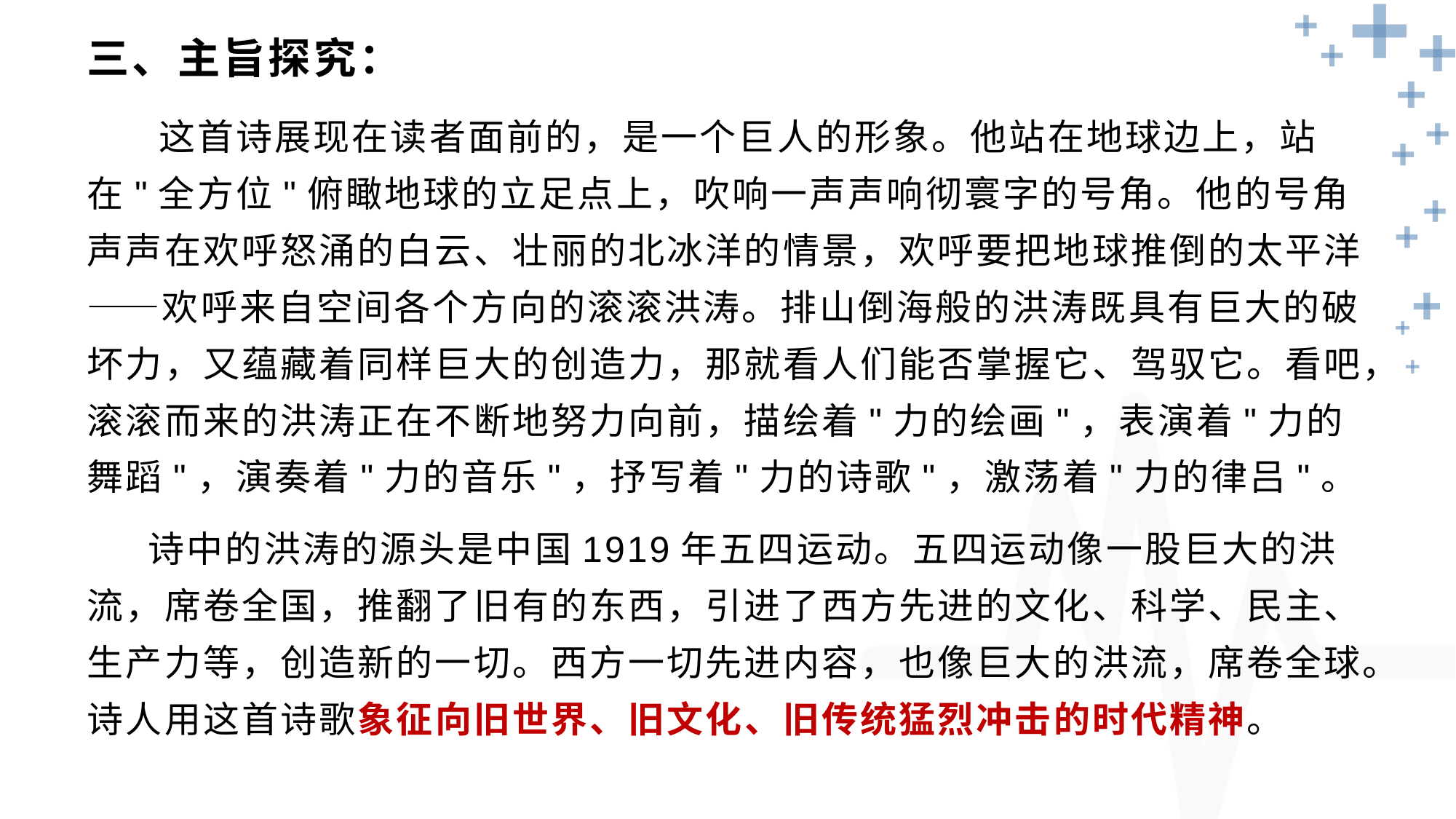

# 三、主旨探究：
      这首诗展现在读者面前的，是一个巨人的形象。他站在地球边上，站在"全方位"俯瞰地球的立足点上，吹响一声声响彻寰字的号角。他的号角声声在欢呼怒涌的白云、壮丽的北冰洋的情景，欢呼要把地球推倒的太平洋——欢呼来自空间各个方向的滚滚洪涛。排山倒海般的洪涛既具有巨大的破坏力，又蕴藏着同样巨大的创造力，那就看人们能否掌握它、驾驭它。看吧，滚滚而来的洪涛正在不断地努力向前，描绘着"力的绘画"，表演着"力的舞蹈"，演奏着"力的音乐"，抒写着"力的诗歌"，激荡着"力的律吕"。
     诗中的洪涛的源头是中国1919年五四运动。五四运动像一股巨大的洪流，席卷全国，推翻了旧有的东西，引进了西方先进的文化、科学、民主、生产力等，创造新的一切。西方一切先进内容，也像巨大的洪流，席卷全球。诗人用这首诗歌象征向旧世界、旧文化、旧传统猛烈冲击的时代精神。